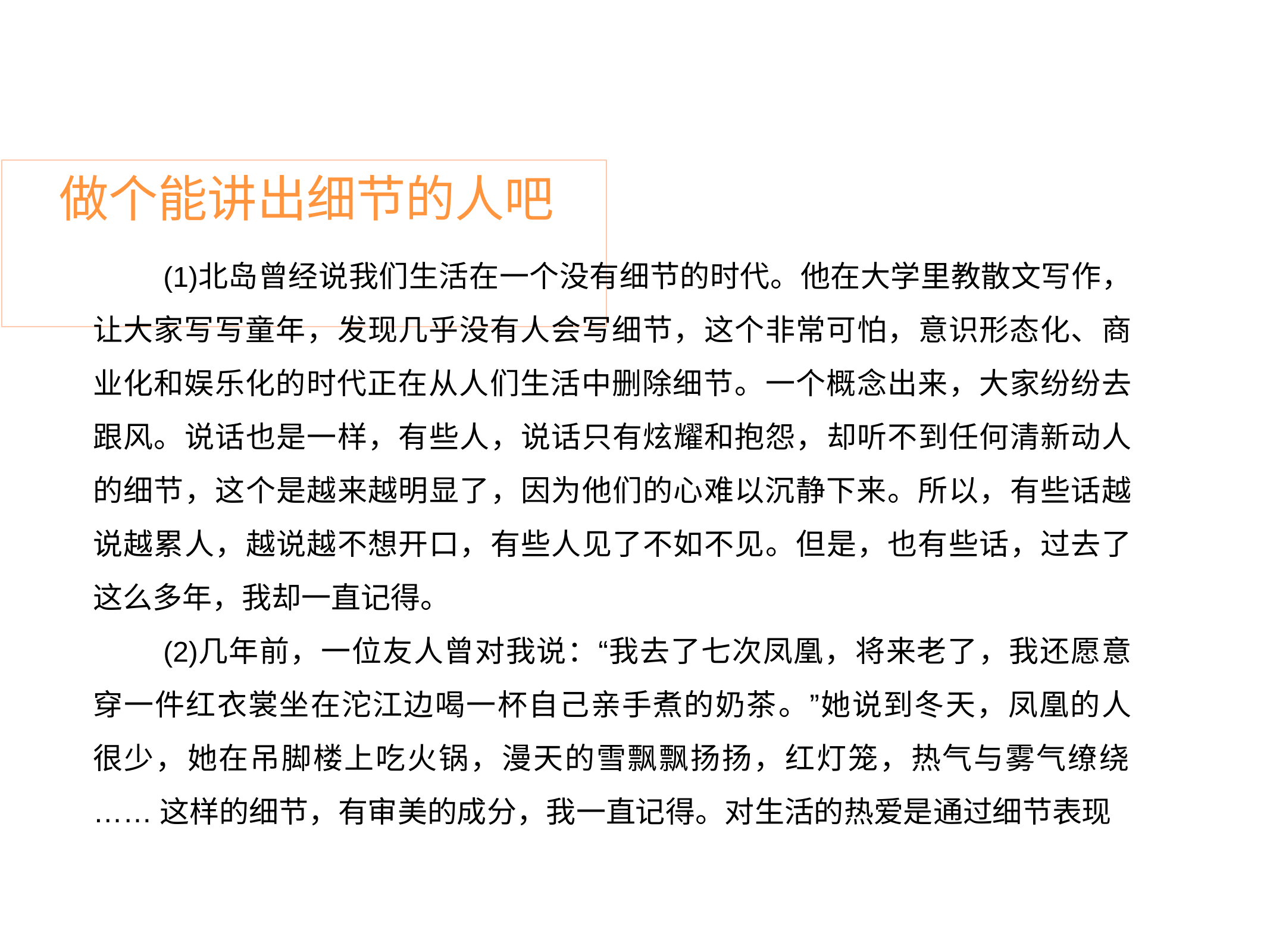

# 做个能讲出细节的人吧
北岛曾经说我们生活在一个没有细节的时代。他在大学里教散文写作， 让大家写写童年，发现几乎没有人会写细节，这个非常可怕，意识形态化、商 业化和娱乐化的时代正在从人们生活中删除细节。一个概念出来，大家纷纷去 跟风。说话也是一样，有些人，说话只有炫耀和抱怨，却听不到任何清新动人 的细节，这个是越来越明显了，因为他们的心难以沉静下来。所以，有些话越 说越累人，越说越不想开口，有些人见了不如不见。但是，也有些话，过去了 这么多年，我却一直记得。
几年前，一位友人曾对我说：“我去了七次凤凰，将来老了，我还愿意 穿一件红衣裳坐在沱江边喝一杯自己亲手煮的奶茶。”她说到冬天，凤凰的人 很少，她在吊脚楼上吃火锅，漫天的雪飘飘扬扬，红灯笼，热气与雾气缭绕
……这样的细节，有审美的成分，我一直记得。对生活的热爱是通过细节表现